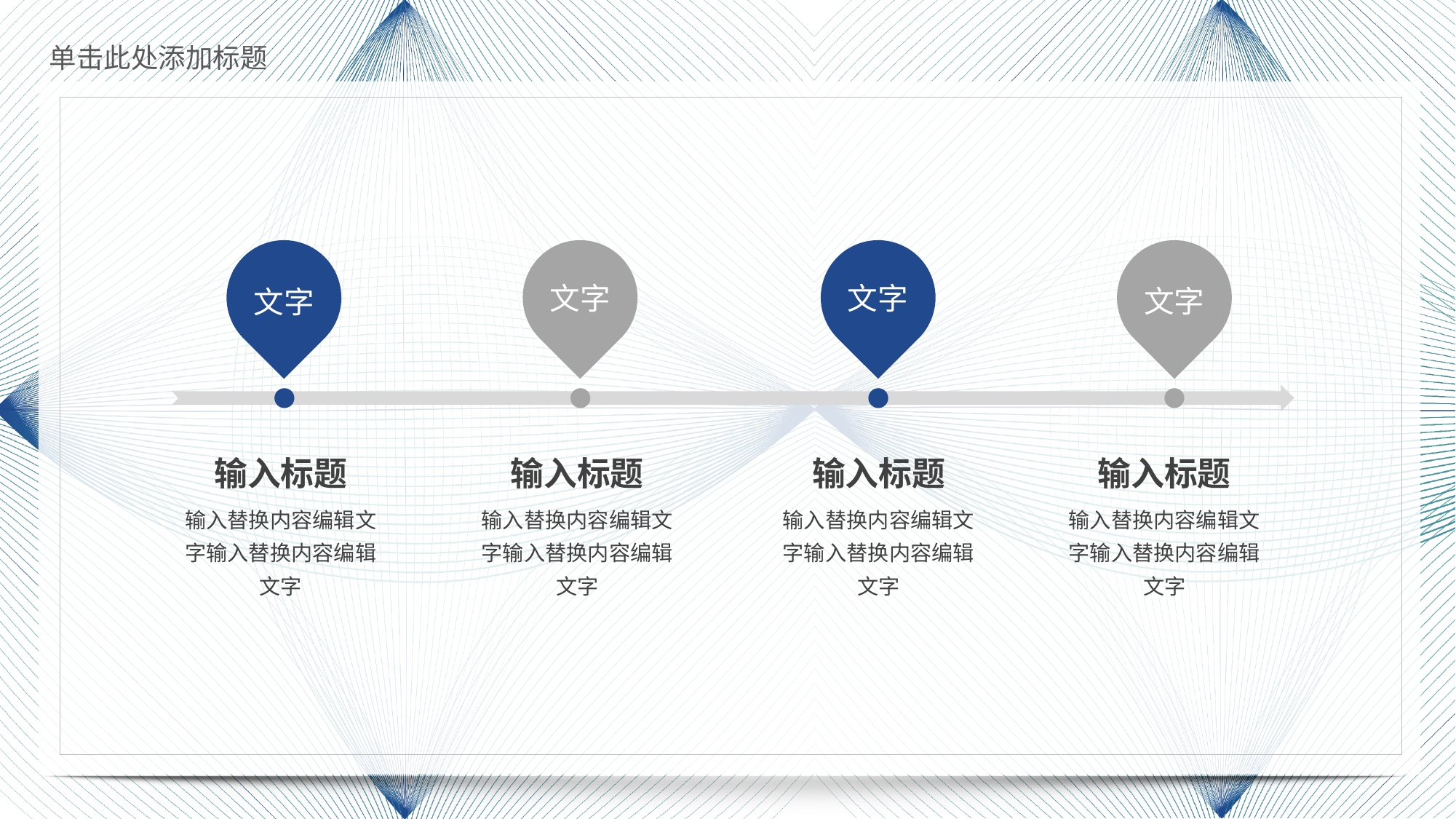

文字

文字

文字

文字

输入标题
输入标题
输入标题
输入标题
输入替换内容编辑文字输入替换内容编辑文字
输入替换内容编辑文字输入替换内容编辑文字
输入替换内容编辑文字输入替换内容编辑文字
输入替换内容编辑文字输入替换内容编辑文字